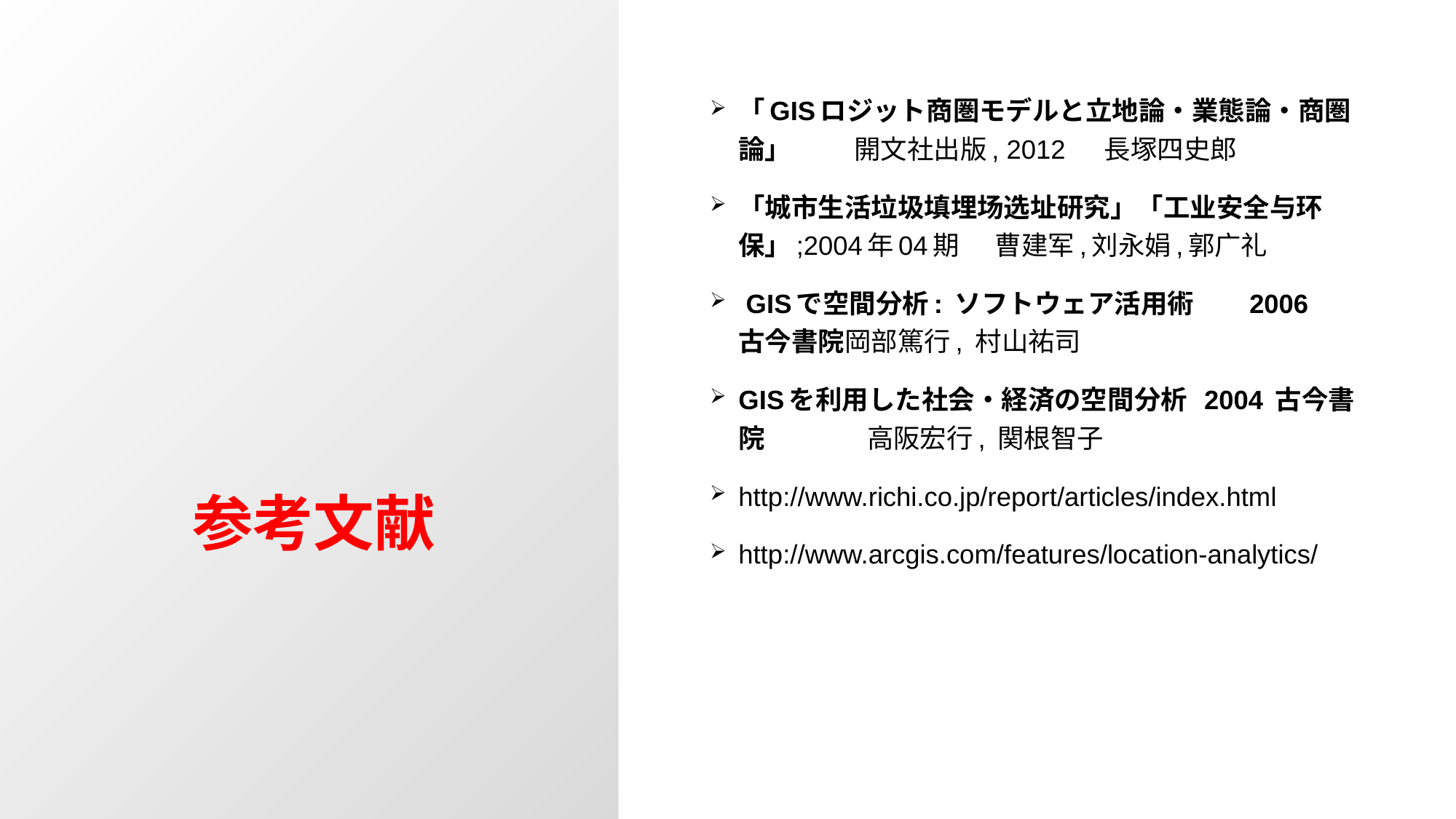

# 参考文献
「GISロジット商圏モデルと立地論・業態論・商圏論」      　開文社出版, 2012 　長塚四史郎
「城市生活垃圾填埋场选址研究」「工业安全与环保」;2004年04期      曹建军,刘永娟,郭广礼
 GISで空間分析: ソフトウェア活用術　    2006　古今書院岡部篤行, 村山祐司
GISを利用した社会・経済の空間分析  2004 古今書院                 高阪宏行, 関根智子
http://www.richi.co.jp/report/articles/index.html
http://www.arcgis.com/features/location-analytics/